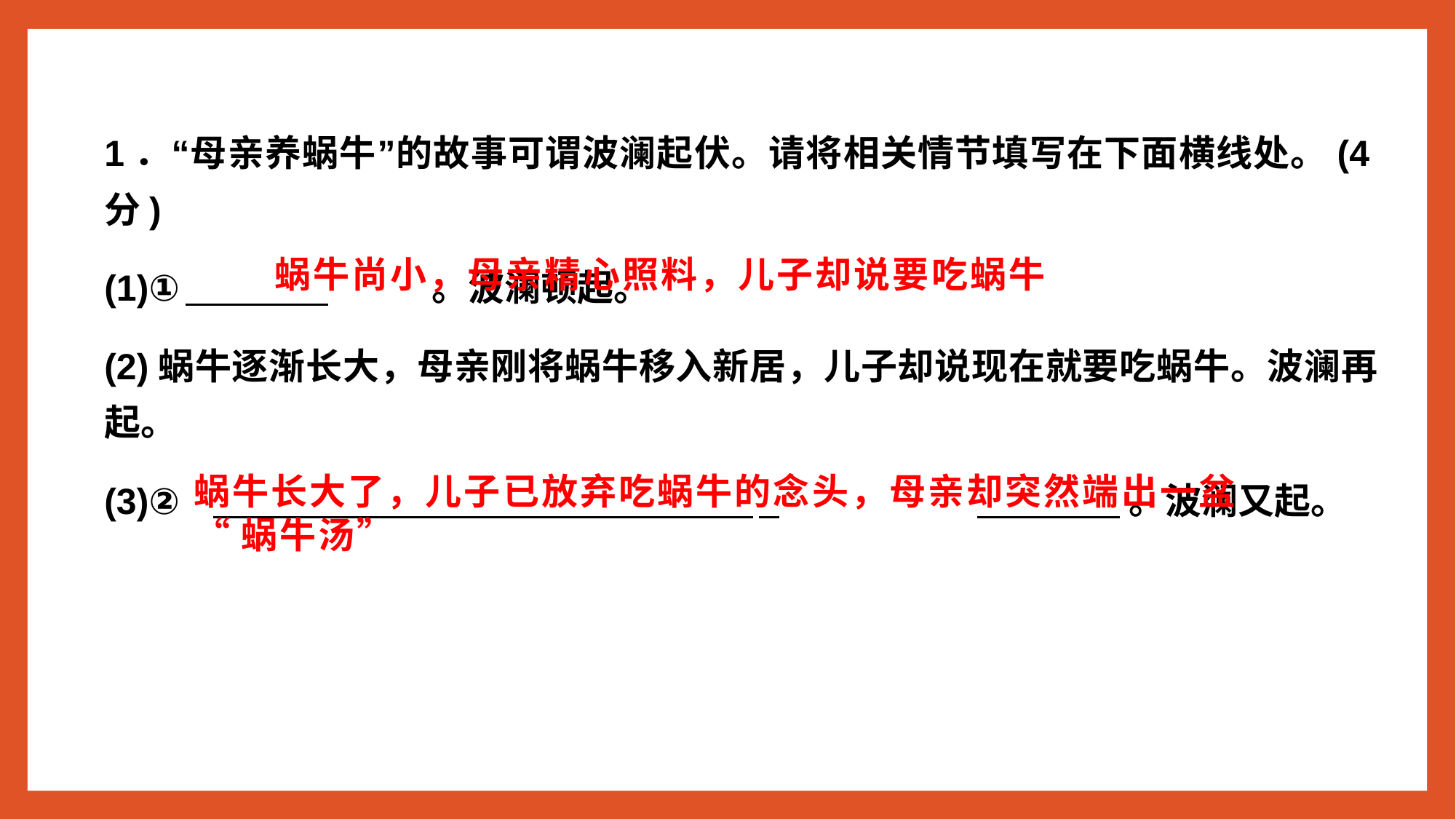

1．“母亲养蜗牛”的故事可谓波澜起伏。请将相关情节填写在下面横线处。(4分)
(1)①              	。波澜顿起。
(2)蜗牛逐渐长大，母亲刚将蜗牛移入新居，儿子却说现在就要吃蜗牛。波澜再起。
(3)②	                                                     	  		              。波澜又起。

蜗牛尚小，母亲精心照料，儿子却说要吃蜗牛
蜗牛长大了，儿子已放弃吃蜗牛的念头，母亲却突然端出一盆
“蜗牛汤”